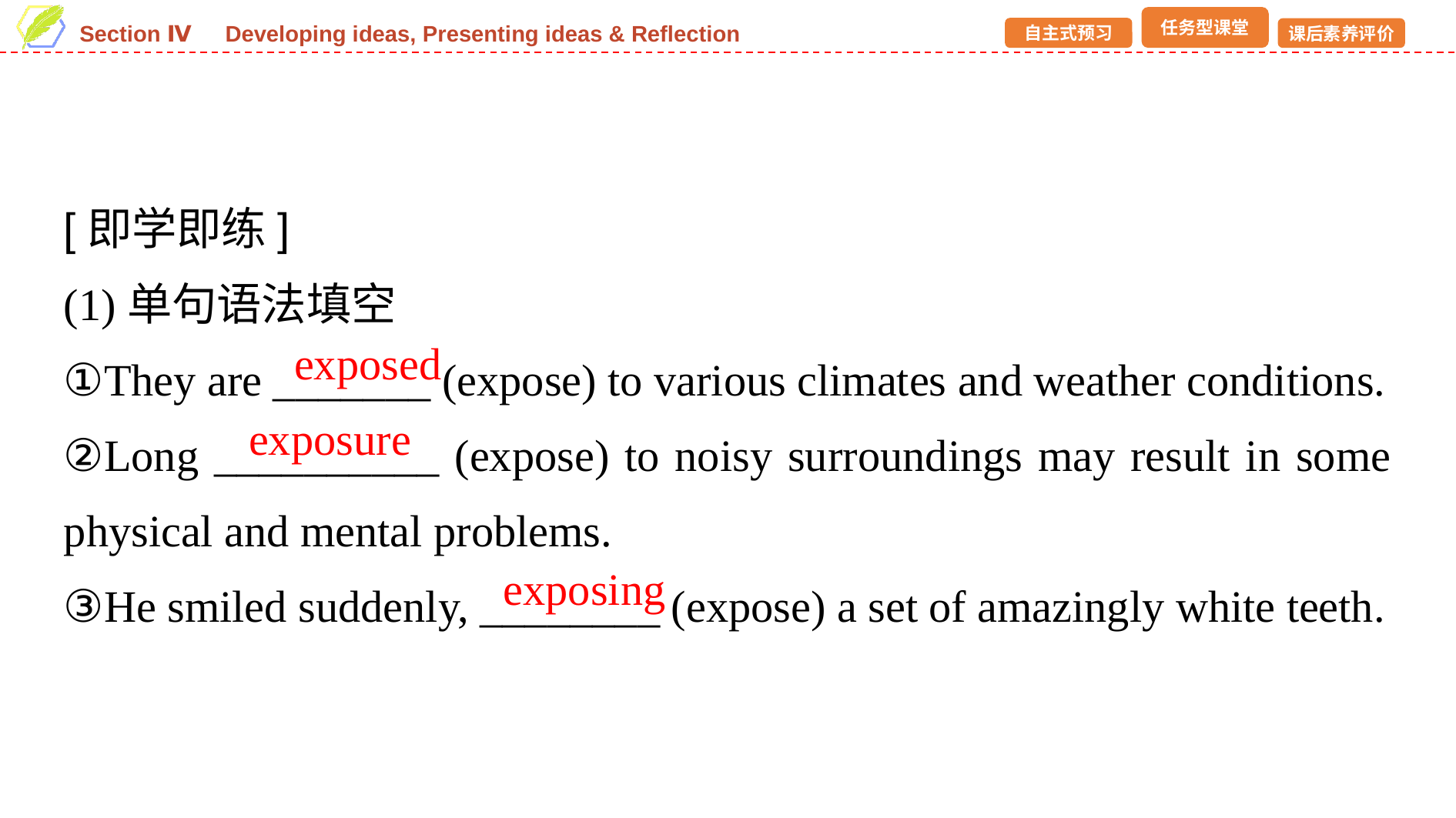

[即学即练]
(1)单句语法填空
①They are _______ (expose) to various climates and weather conditions.
②Long __________ (expose) to noisy surroundings may result in some physical and mental problems.
③He smiled suddenly, ________ (expose) a set of amazingly white teeth.
exposed
exposure
exposing